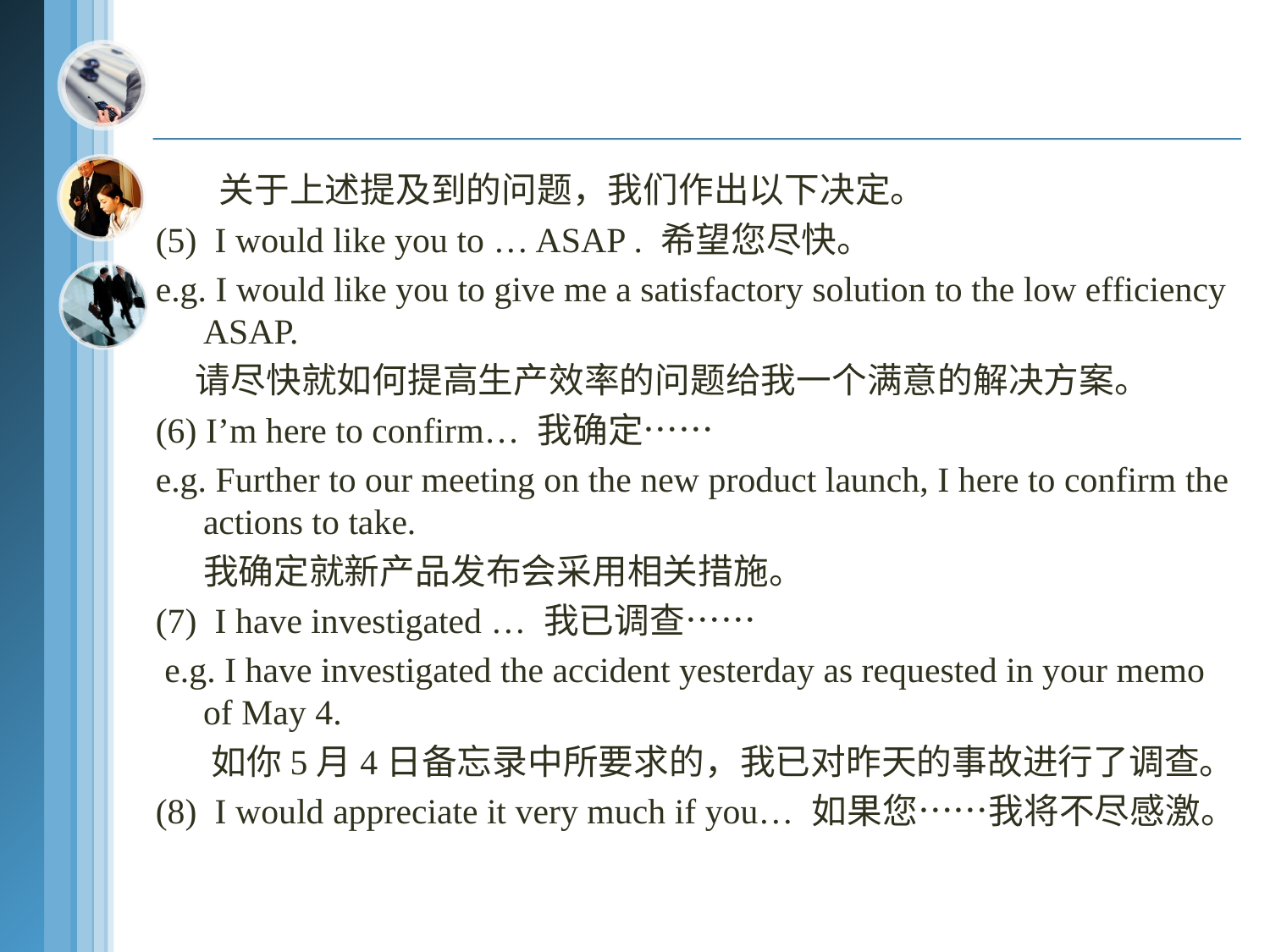

关于上述提及到的问题，我们作出以下决定。
(5)  I would like you to … ASAP . 希望您尽快。
e.g. I would like you to give me a satisfactory solution to the low efficiency ASAP.
    请尽快就如何提高生产效率的问题给我一个满意的解决方案。
(6) I’m here to confirm… 我确定……
e.g. Further to our meeting on the new product launch, I here to confirm the actions to take.
     我确定就新产品发布会采用相关措施。
(7)  I have investigated … 我已调查……
 e.g. I have investigated the accident yesterday as requested in your memo of May 4.
      如你5月4日备忘录中所要求的，我已对昨天的事故进行了调查。
(8)  I would appreciate it very much if you… 如果您……我将不尽感激。